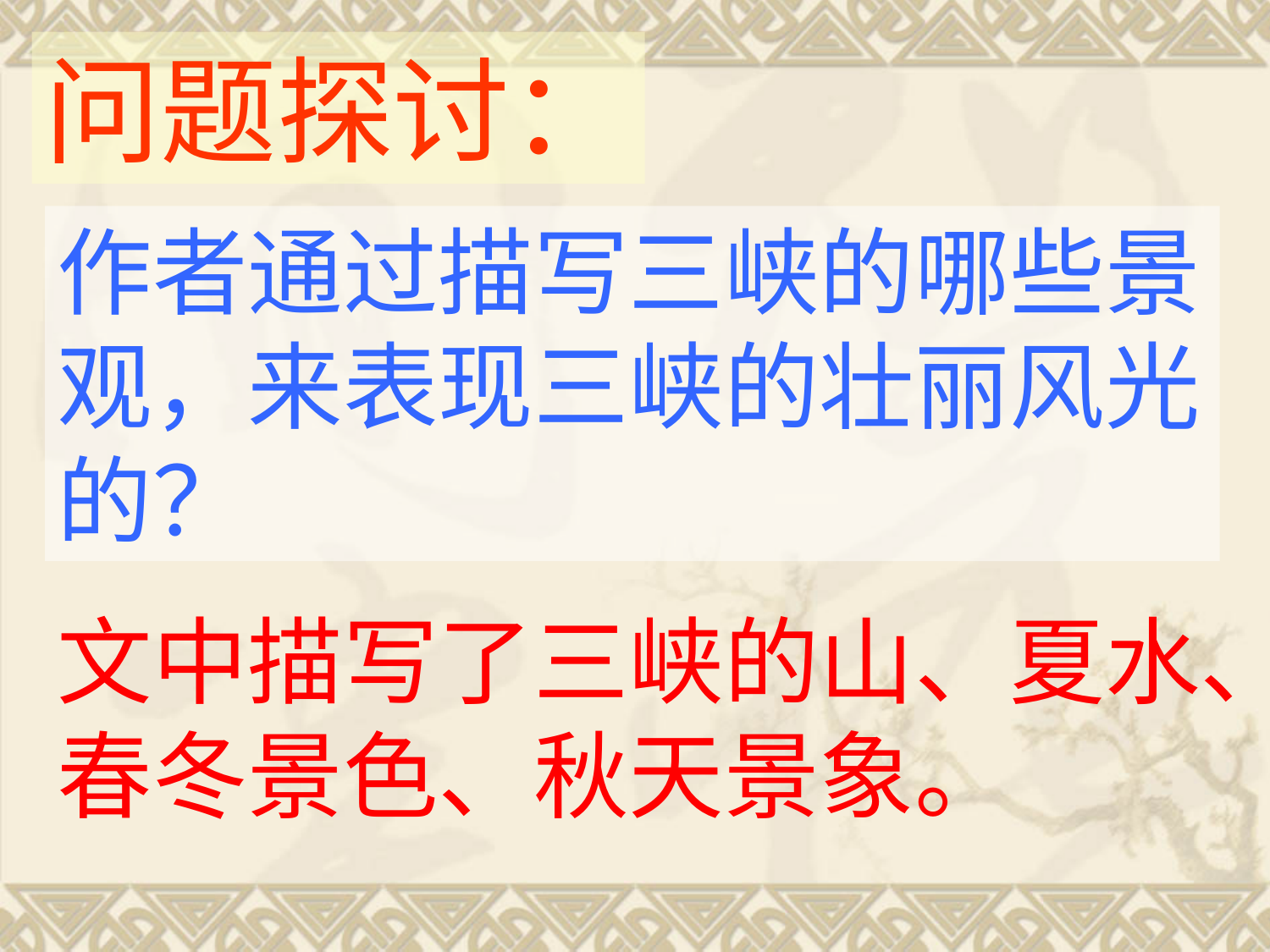

问题探讨：
作者通过描写三峡的哪些景观，来表现三峡的壮丽风光的？
文中描写了三峡的山、夏水、春冬景色、秋天景象。